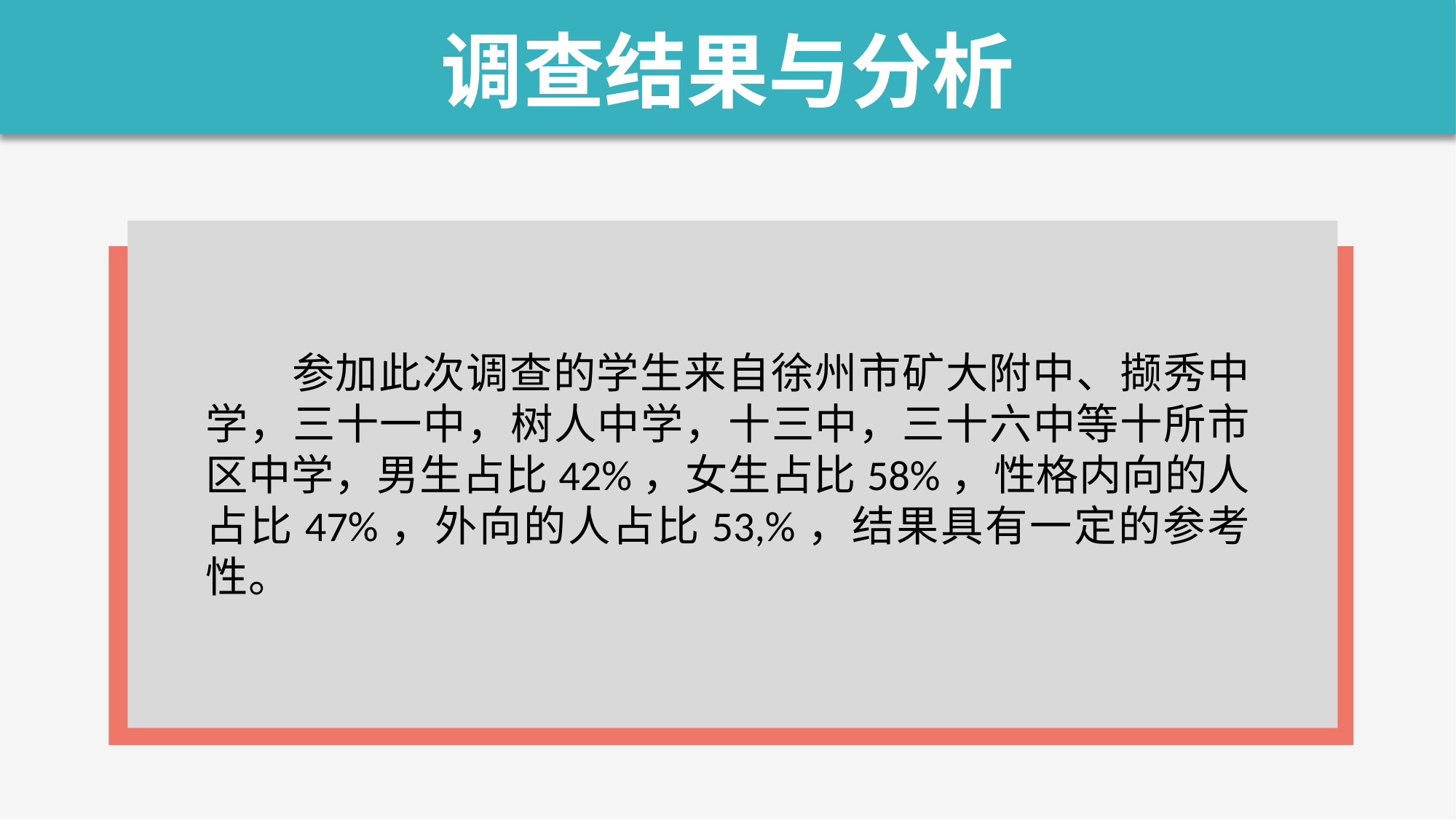

调查结果与分析

       参加此次调查的学生来自徐州市矿大附中、撷秀中学，三十一中，树人中学，十三中，三十六中等十所市区中学，男生占比42%，女生占比58%，性格内向的人占比47%，外向的人占比53,%，结果具有一定的参考性。